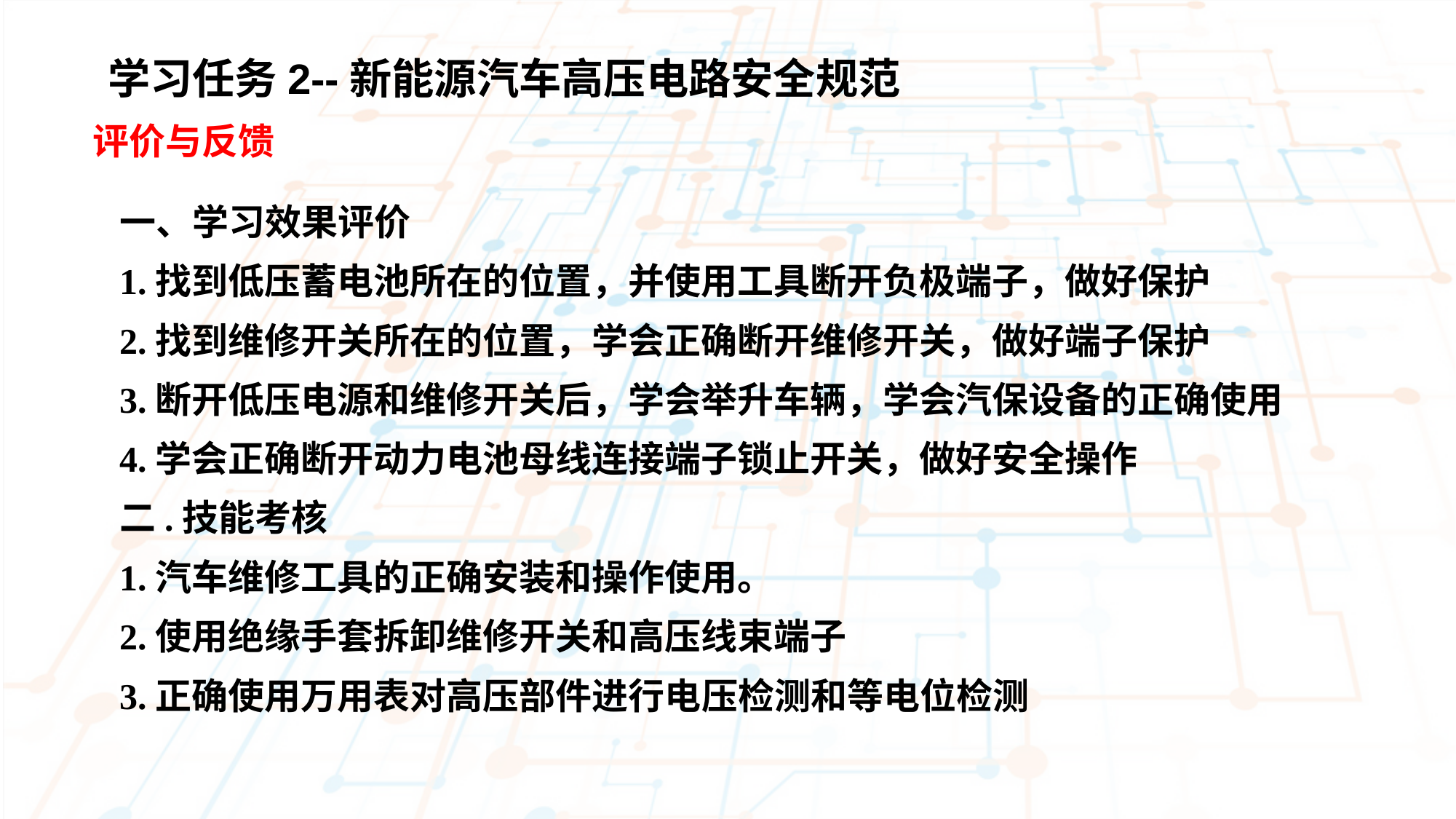

学习任务2--新能源汽车高压电路安全规范
评价与反馈

一、学习效果评价
1.找到低压蓄电池所在的位置，并使用工具断开负极端子，做好保护
2.找到维修开关所在的位置，学会正确断开维修开关，做好端子保护
3.断开低压电源和维修开关后，学会举升车辆，学会汽保设备的正确使用
4.学会正确断开动力电池母线连接端子锁止开关，做好安全操作
二.技能考核
1.汽车维修工具的正确安装和操作使用。
2.使用绝缘手套拆卸维修开关和高压线束端子
3.正确使用万用表对高压部件进行电压检测和等电位检测